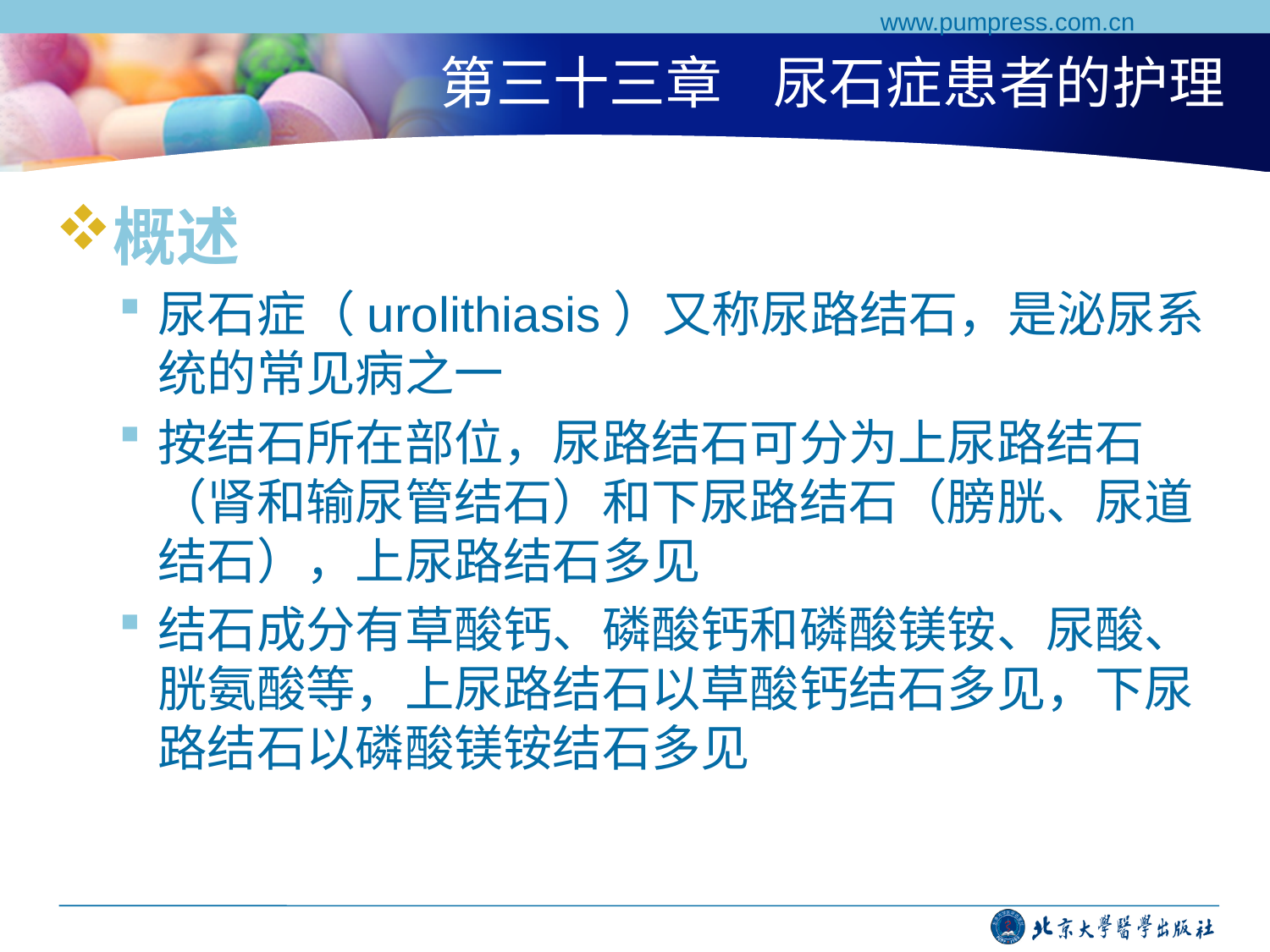

www.pumpress.com.cn
# 第三十三章    尿石症患者的护理
概述
尿石症（urolithiasis）又称尿路结石，是泌尿系统的常见病之一
按结石所在部位，尿路结石可分为上尿路结石（肾和输尿管结石）和下尿路结石（膀胱、尿道结石），上尿路结石多见
结石成分有草酸钙、磷酸钙和磷酸镁铵、尿酸、胱氨酸等，上尿路结石以草酸钙结石多见，下尿路结石以磷酸镁铵结石多见